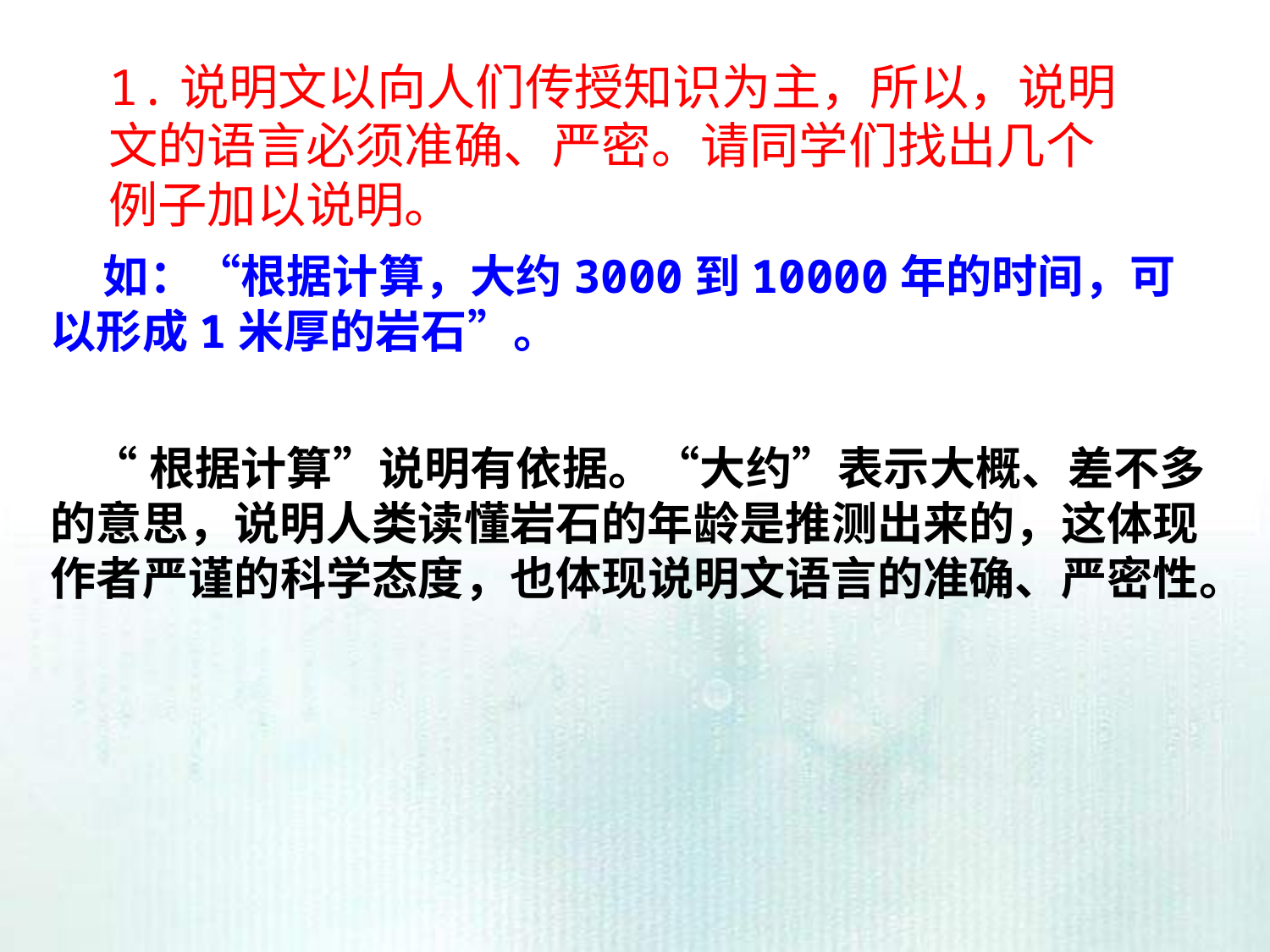

1.说明文以向人们传授知识为主，所以，说明文的语言必须准确、严密。请同学们找出几个例子加以说明。
    如：“根据计算，大约3000到10000年的时间，可以形成1米厚的岩石”。
    “根据计算”说明有依据。“大约”表示大概、差不多的意思，说明人类读懂岩石的年龄是推测出来的，这体现作者严谨的科学态度，也体现说明文语言的准确、严密性。